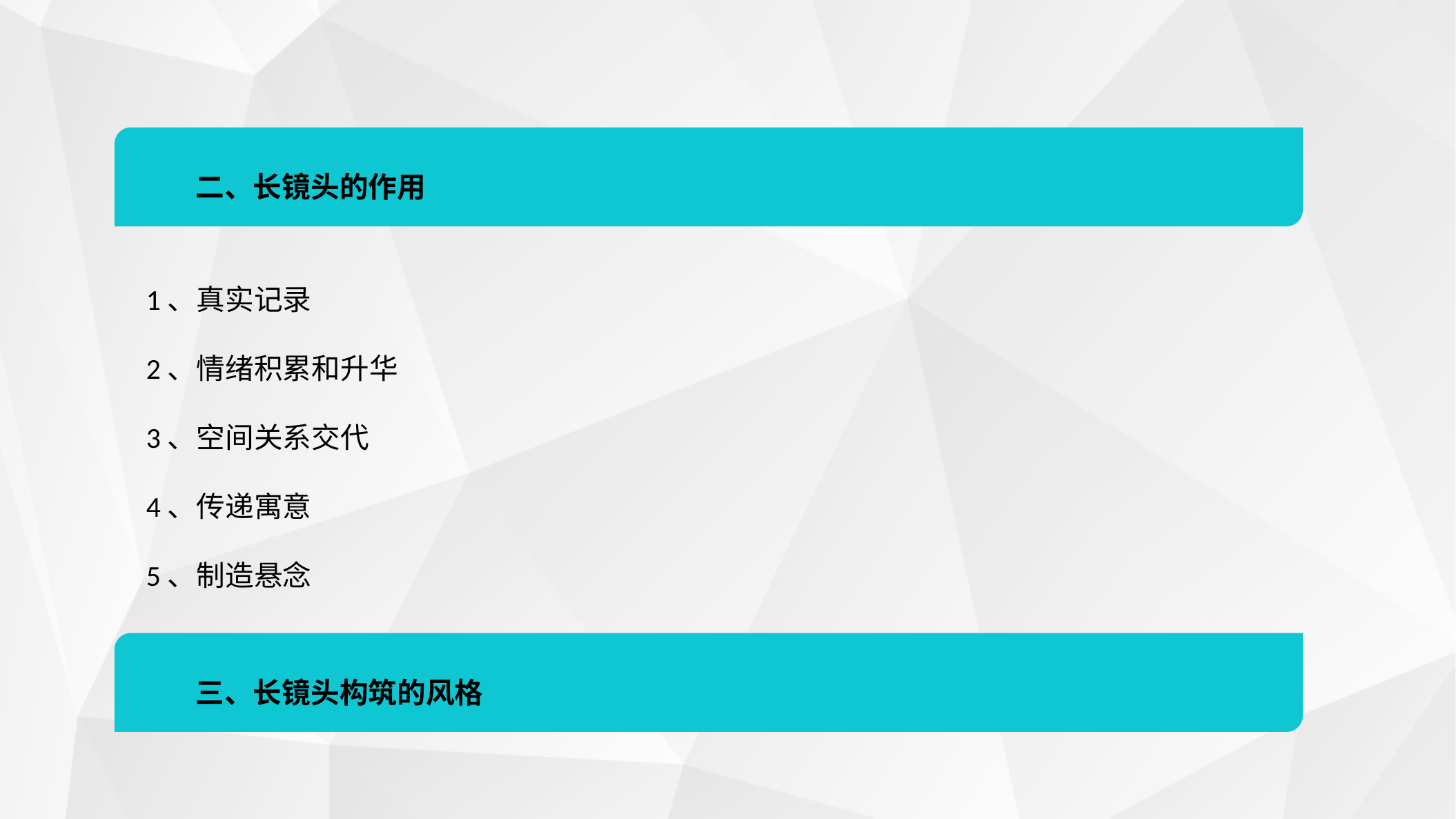

二、长镜头的作用
1、真实记录

2、情绪积累和升华

3、空间关系交代

4、传递寓意

5、制造悬念

三、长镜头构筑的风格